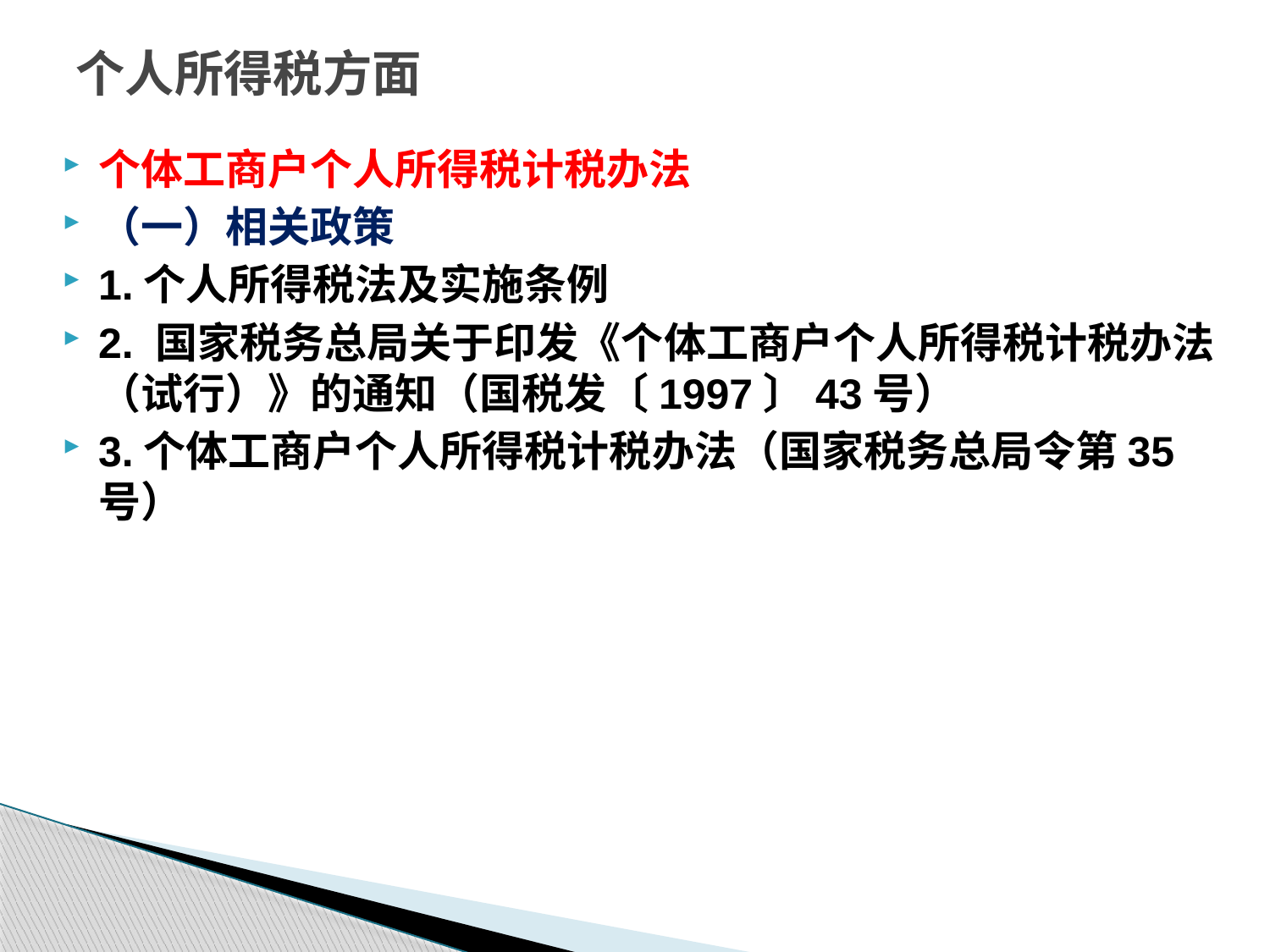

# 个人所得税方面
个体工商户个人所得税计税办法
（一）相关政策
1.个人所得税法及实施条例
2. 国家税务总局关于印发《个体工商户个人所得税计税办法（试行）》的通知（国税发〔1997〕43号）
3.个体工商户个人所得税计税办法（国家税务总局令第35号）